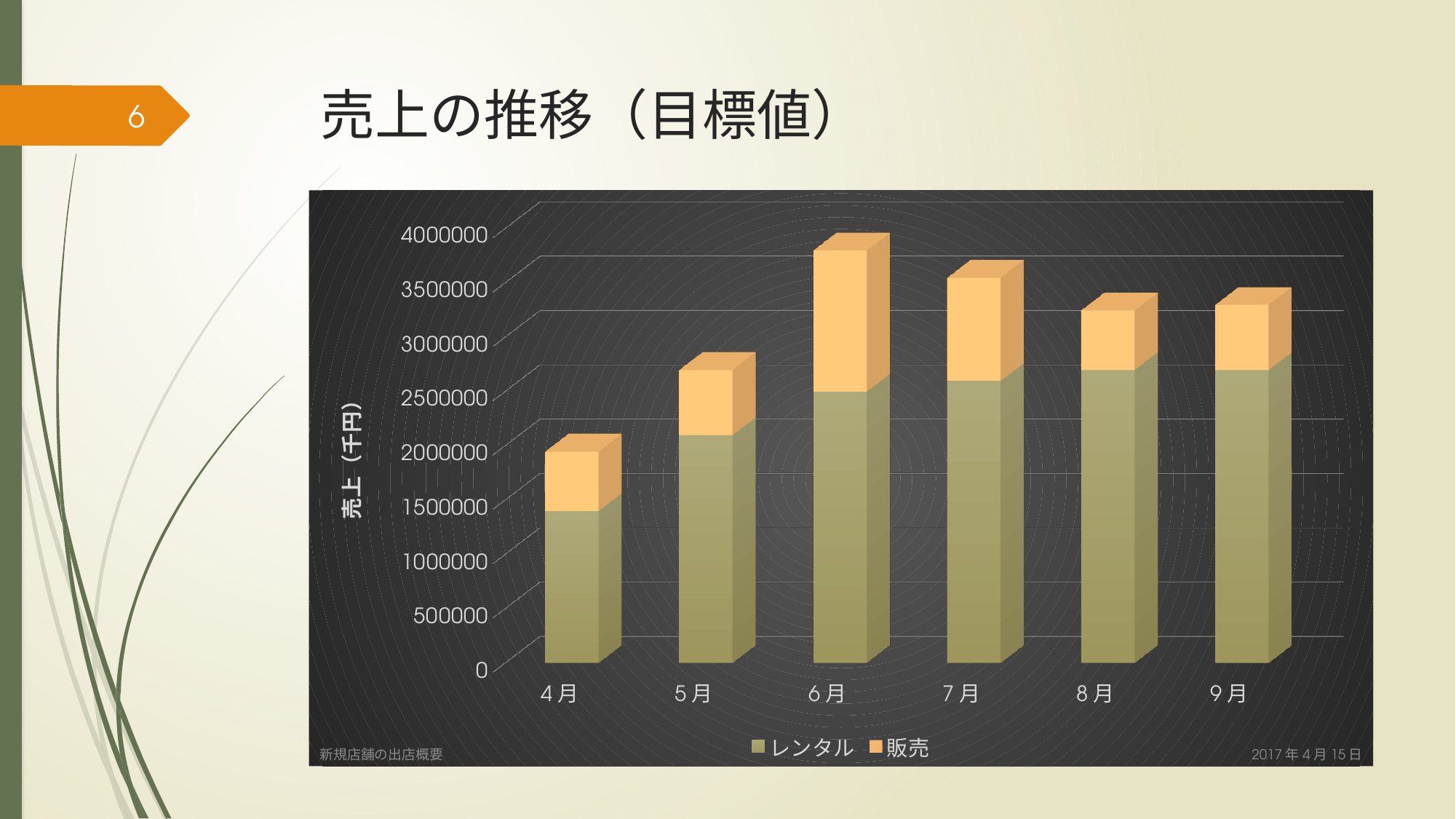

# 売上の推移（目標値）
6

[unsupported chart]

2017年4月15日
新規店舗の出店概要